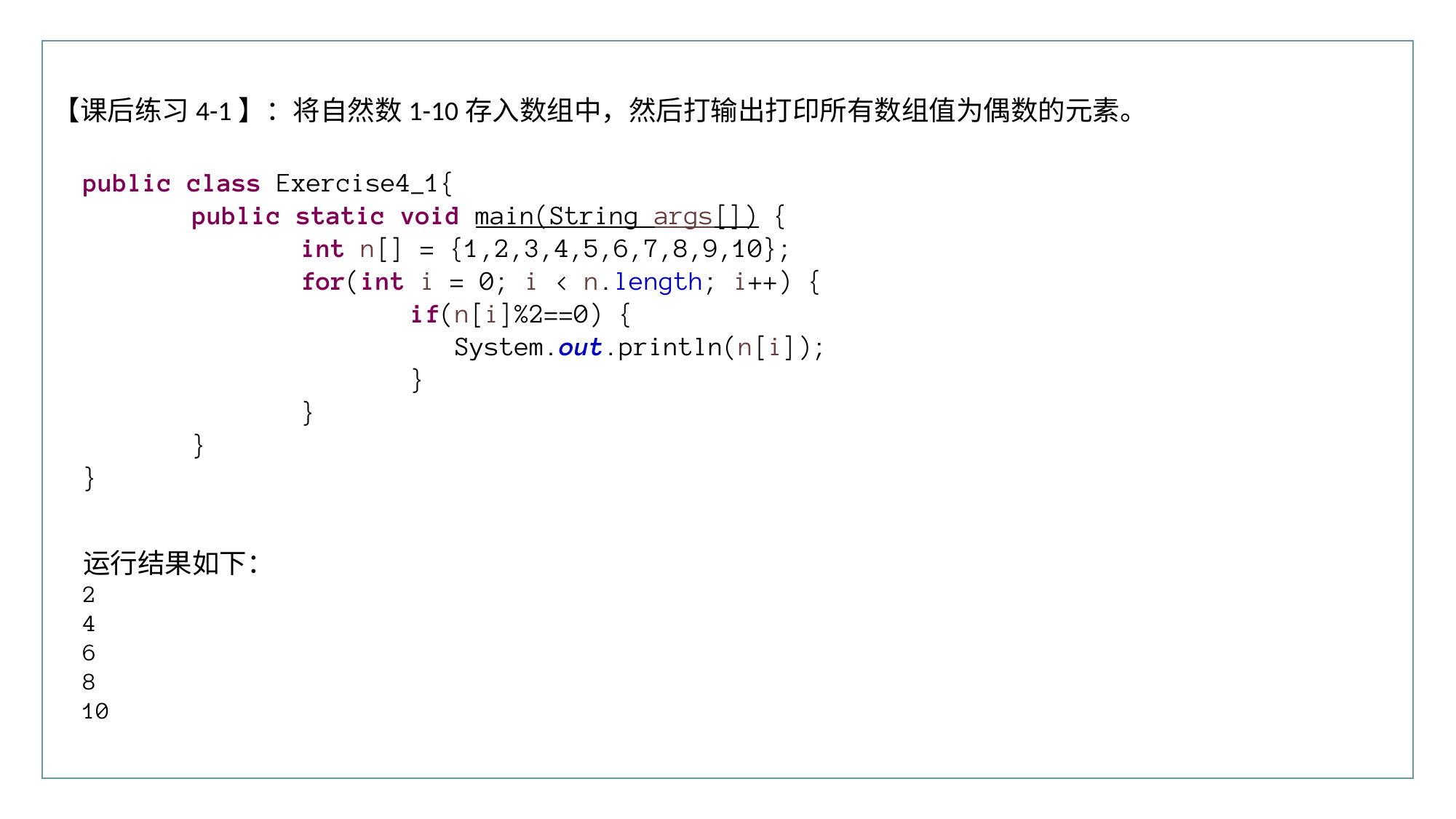

【课后练习4-1】：将自然数1-10存入数组中，然后打输出打印所有数组值为偶数的元素。
public class Exercise4_1{
	public static void main(String args[]) {
		int n[] = {1,2,3,4,5,6,7,8,9,10};
		for(int i = 0; i < n.length; i++) {
			if(n[i]%2==0) {
			   System.out.println(n[i]);
			}
		}
	}
}
运行结果如下：
2
4
6
8
10